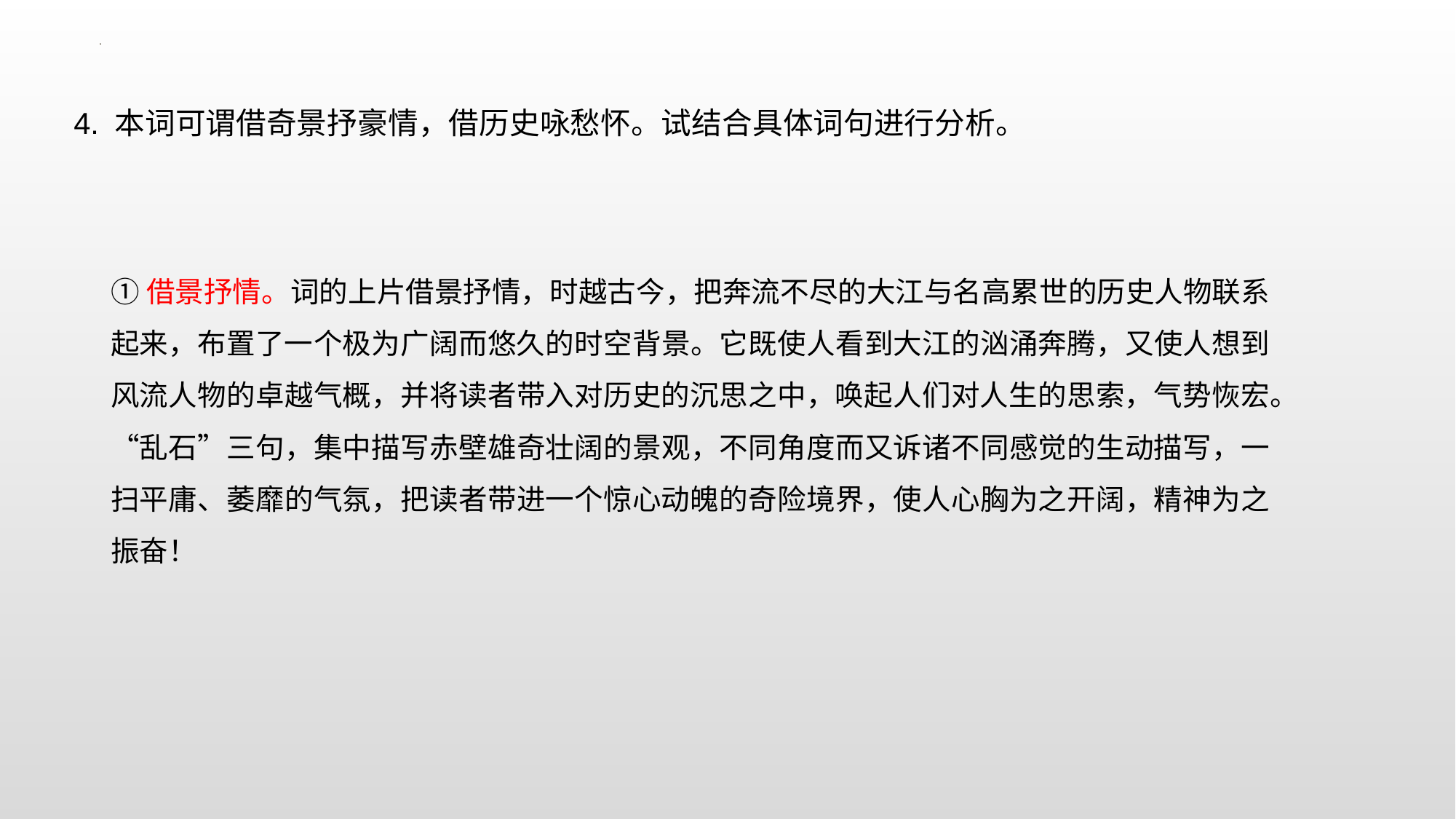

4. 本词可谓借奇景抒豪情，借历史咏愁怀。试结合具体词句进行分析。
①借景抒情。词的上片借景抒情，时越古今，把奔流不尽的大江与名高累世的历史人物联系起来，布置了一个极为广阔而悠久的时空背景。它既使人看到大江的汹涌奔腾，又使人想到风流人物的卓越气概，并将读者带入对历史的沉思之中，唤起人们对人生的思索，气势恢宏。“乱石”三句，集中描写赤壁雄奇壮阔的景观，不同角度而又诉诸不同感觉的生动描写，一扫平庸、萎靡的气氛，把读者带进一个惊心动魄的奇险境界，使人心胸为之开阔，精神为之振奋！